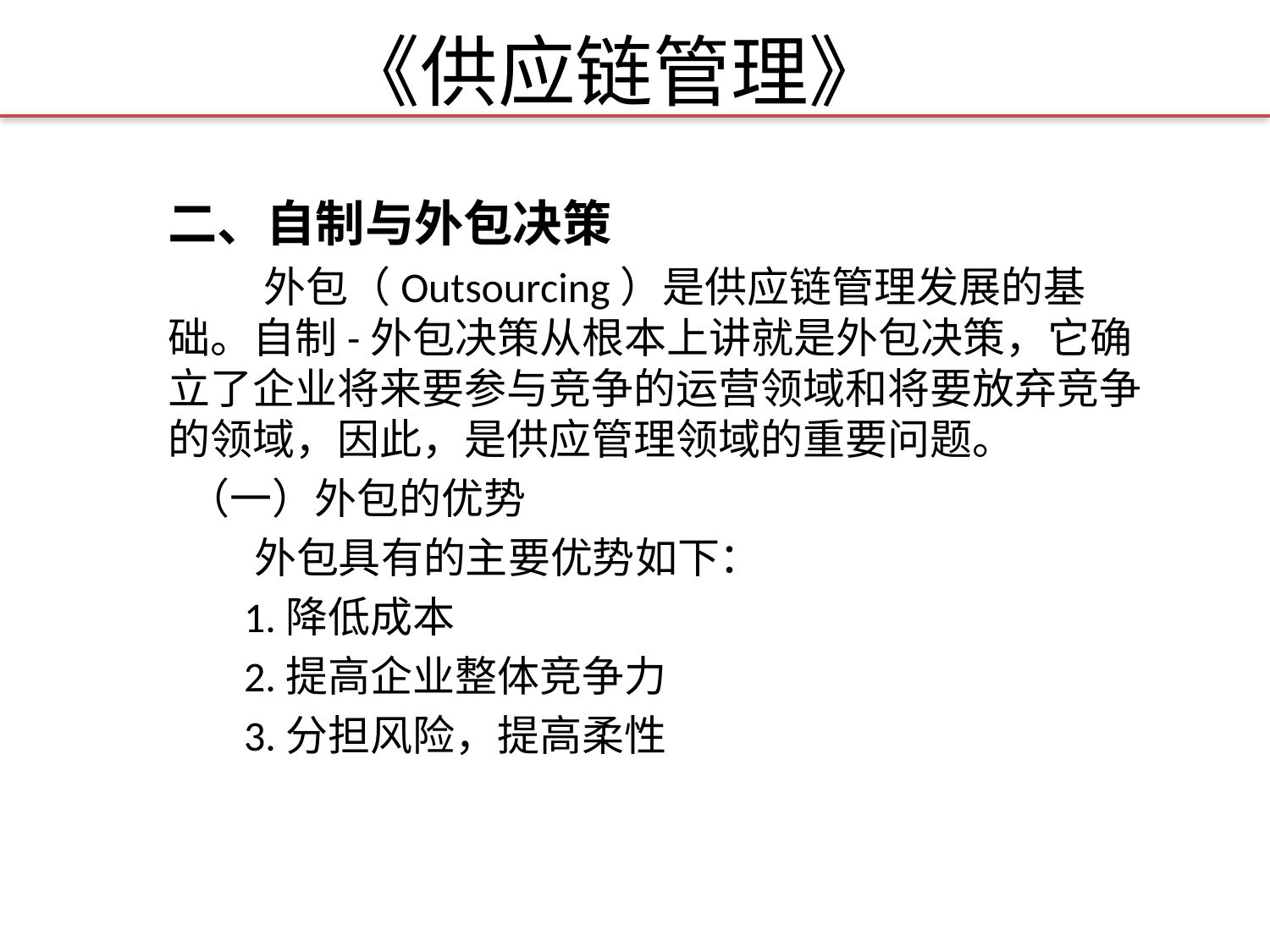

# 《供应链管理》
二、自制与外包决策
         外包（Outsourcing）是供应链管理发展的基础。自制-外包决策从根本上讲就是外包决策，它确立了企业将来要参与竞争的运营领域和将要放弃竞争的领域，因此，是供应管理领域的重要问题。
 （一）外包的优势
        外包具有的主要优势如下：
        1.降低成本
        2.提高企业整体竞争力
        3.分担风险，提高柔性